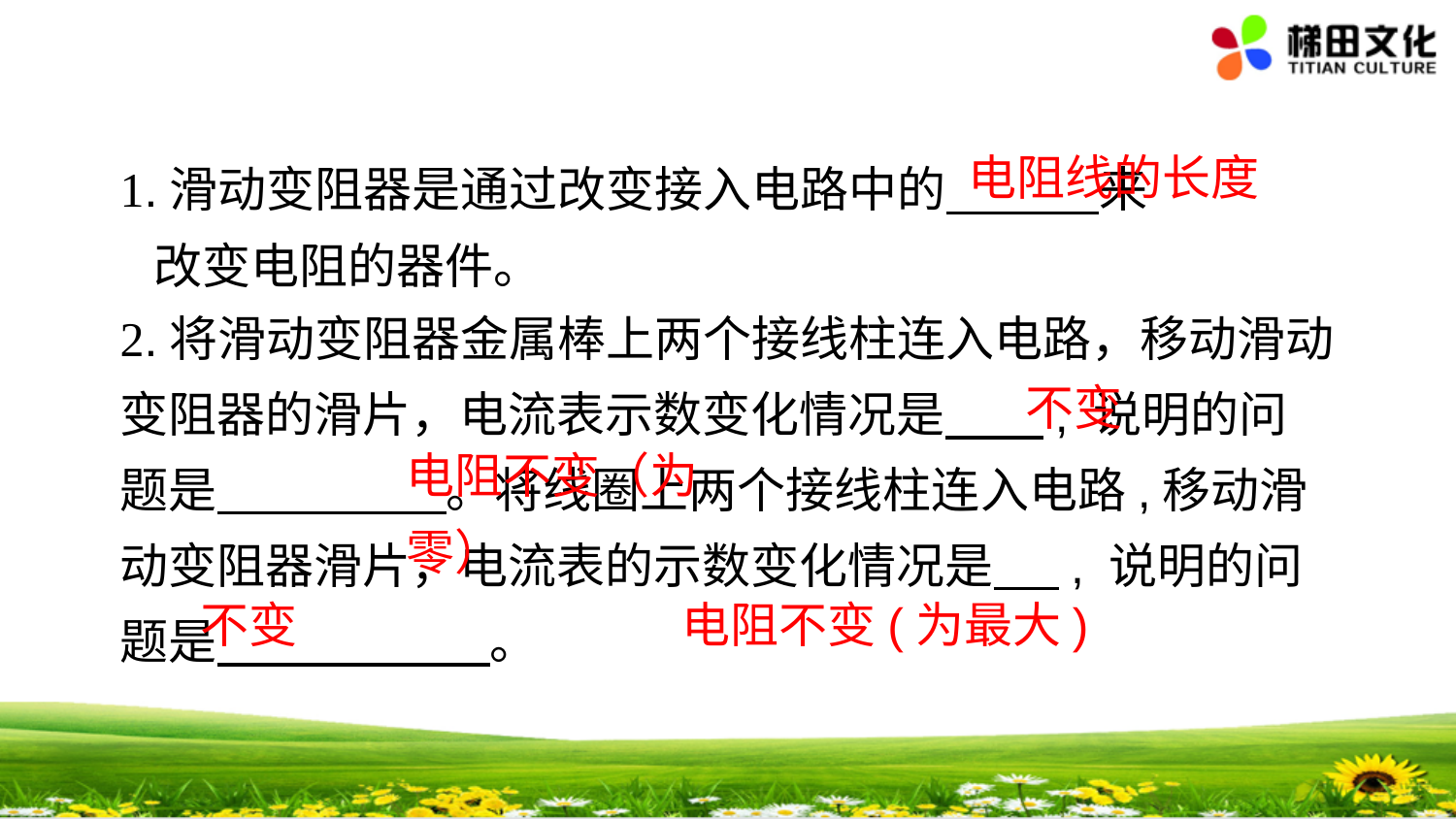

电阻线的长度
1.滑动变阻器是通过改变接入电路中的              来
  改变电阻的器件。
2.将滑动变阻器金属棒上两个接线柱连入电路，移动滑动变阻器的滑片，电流表示数变化情况是         , 说明的问题是                     。将线圈上两个接线柱连入电路,移动滑动变阻器滑片，电流表的示数变化情况是      , 说明的问题是                         。
不变
电阻不变（为零）

电阻不变(为最大)
不变